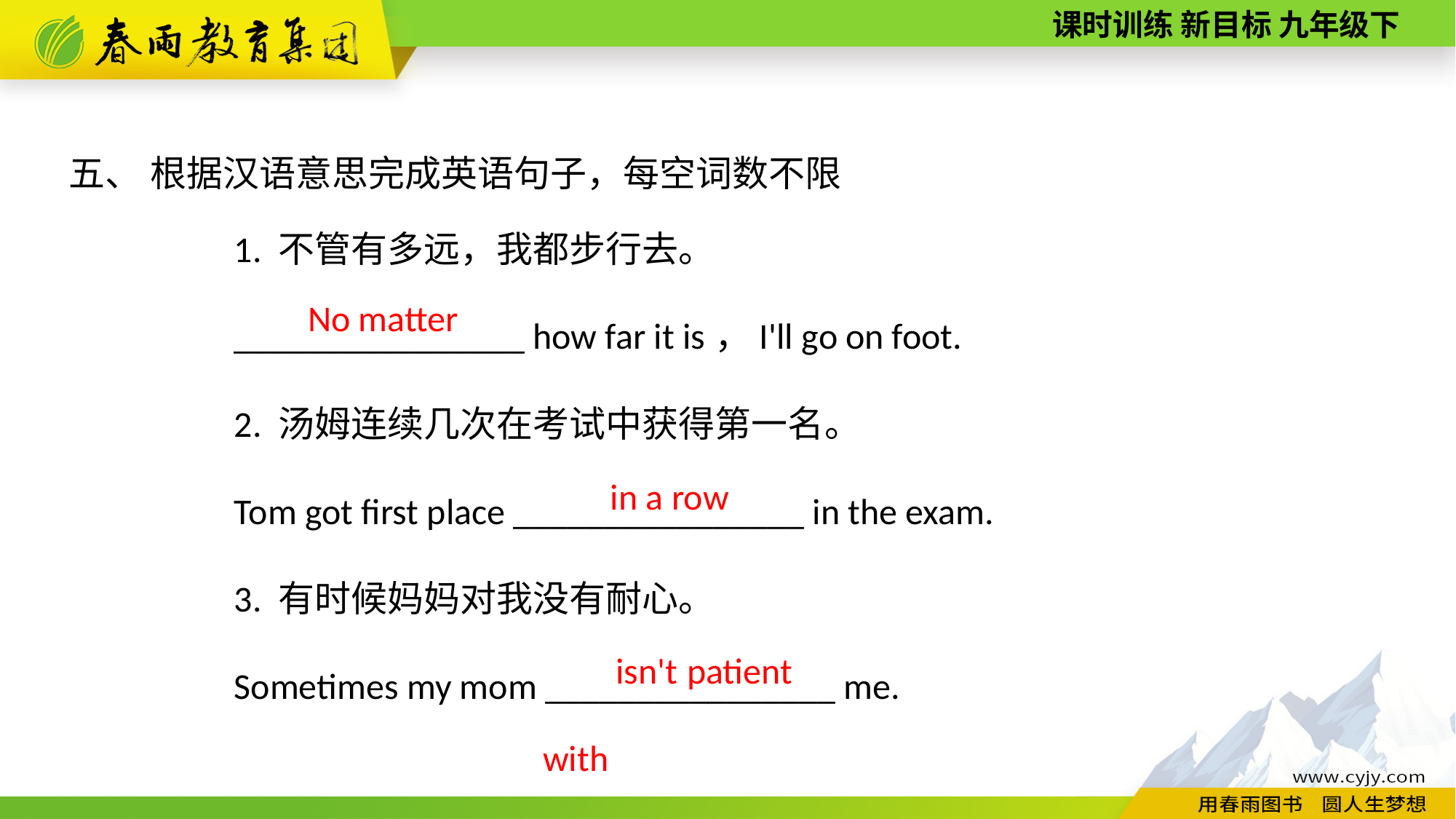

五、 根据汉语意思完成英语句子，每空词数不限
1. 不管有多远，我都步行去。
________________ how far it is，I'll go on foot.
2. 汤姆连续几次在考试中获得第一名。
Tom got first place ________________ in the exam.
3. 有时候妈妈对我没有耐心。
Sometimes my mom ________________ me.
No matter
in a row
isn't patient with